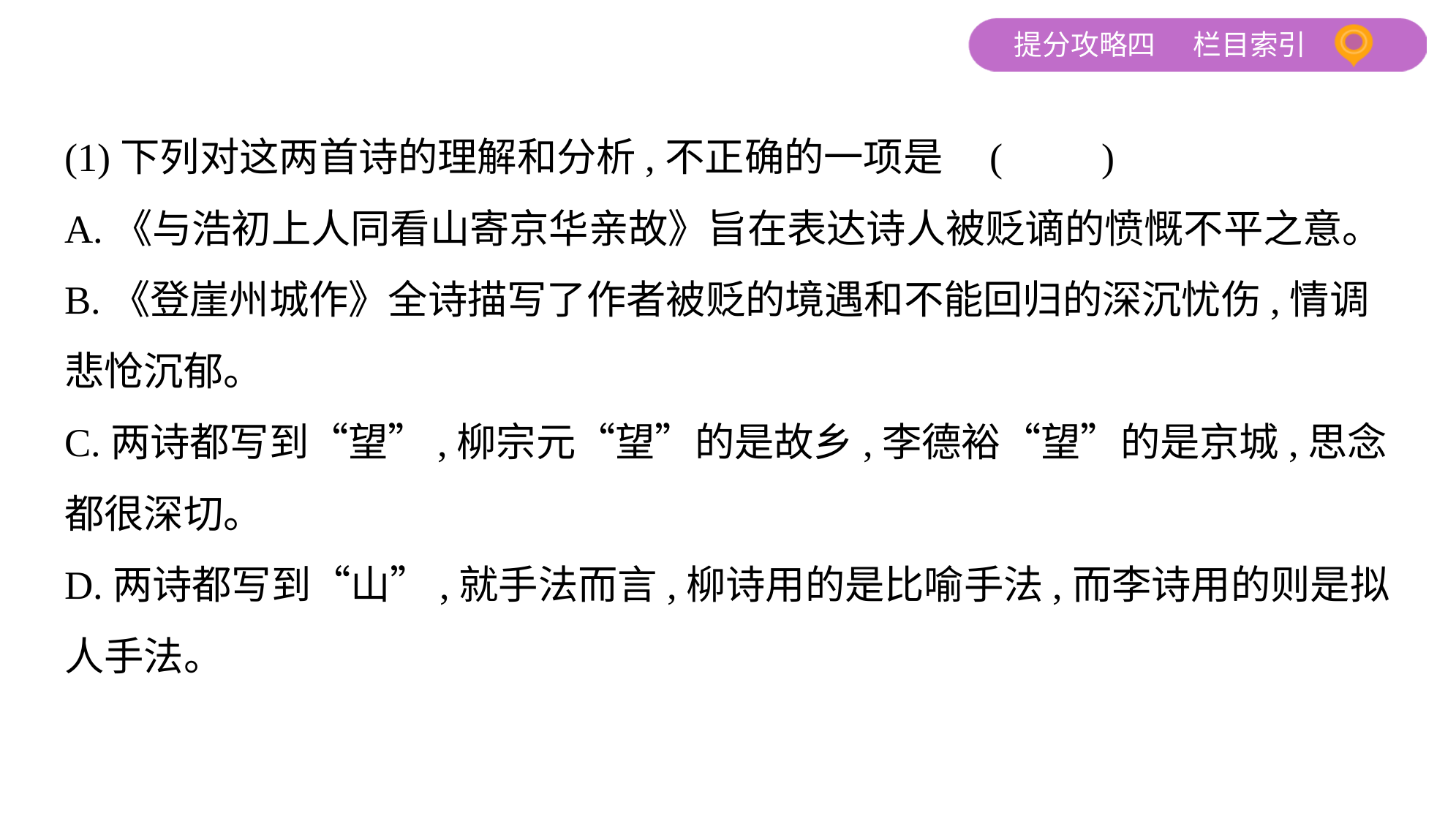

(1)下列对这两首诗的理解和分析,不正确的一项是 (　　)
A.《与浩初上人同看山寄京华亲故》旨在表达诗人被贬谪的愤慨不平之意。
B.《登崖州城作》全诗描写了作者被贬的境遇和不能回归的深沉忧伤,情调
悲怆沉郁。
C.两诗都写到“望”,柳宗元“望”的是故乡,李德裕“望”的是京城,思念
都很深切。
D.两诗都写到“山”,就手法而言,柳诗用的是比喻手法,而李诗用的则是拟
人手法。